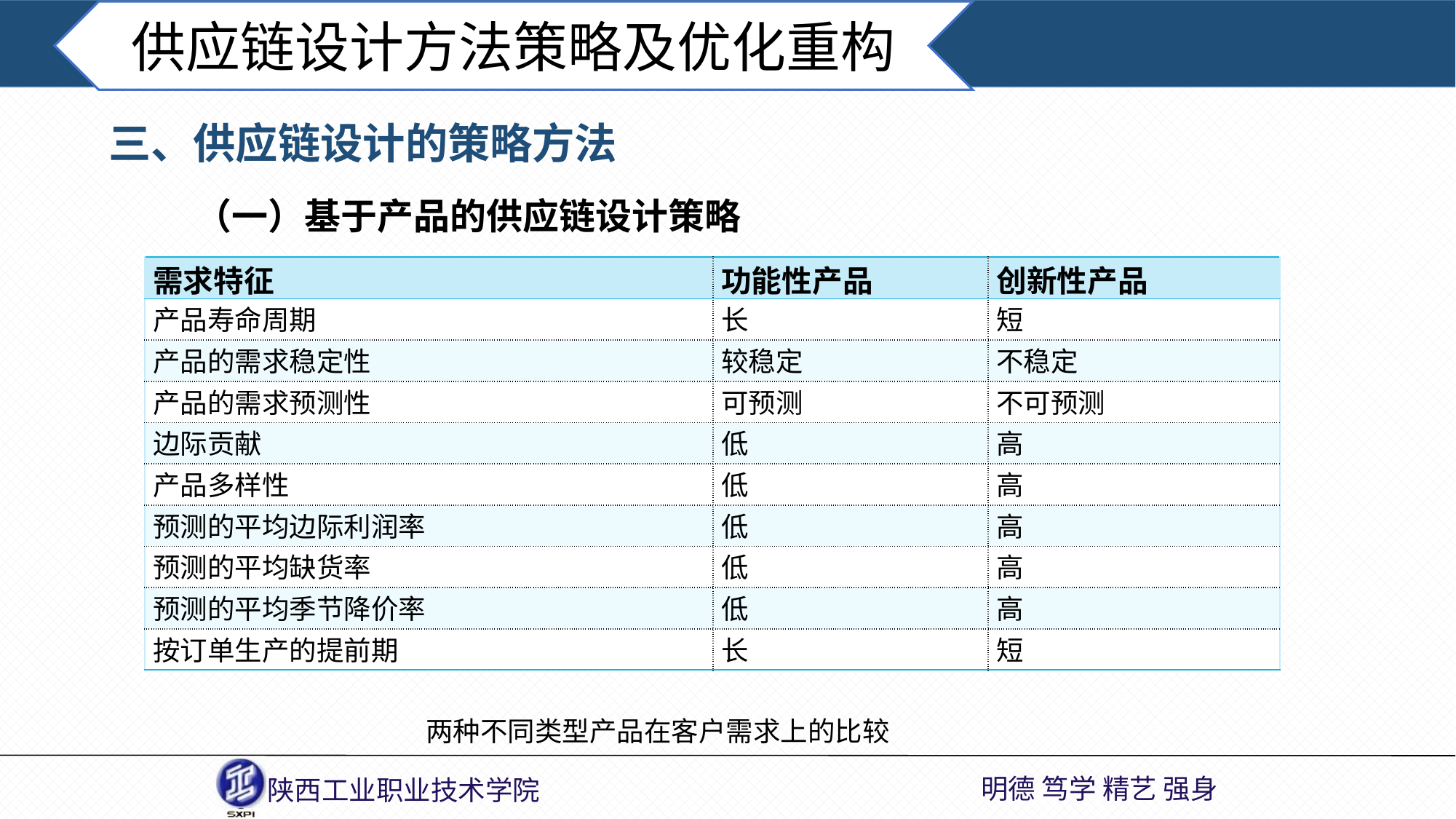

供应链设计方法策略及优化重构
三、供应链设计的策略方法
（一）基于产品的供应链设计策略
| 需求特征 | 功能性产品 | 创新性产品 |
| --- | --- | --- |
| 产品寿命周期 | 长 | 短 |
| 产品的需求稳定性 | 较稳定 | 不稳定 |
| 产品的需求预测性 | 可预测 | 不可预测 |
| 边际贡献 | 低 | 高 |
| 产品多样性 | 低 | 高 |
| 预测的平均边际利润率 | 低 | 高 |
| 预测的平均缺货率 | 低 | 高 |
| 预测的平均季节降价率 | 低 | 高 |
| 按订单生产的提前期 | 长 | 短 |
两种不同类型产品在客户需求上的比较